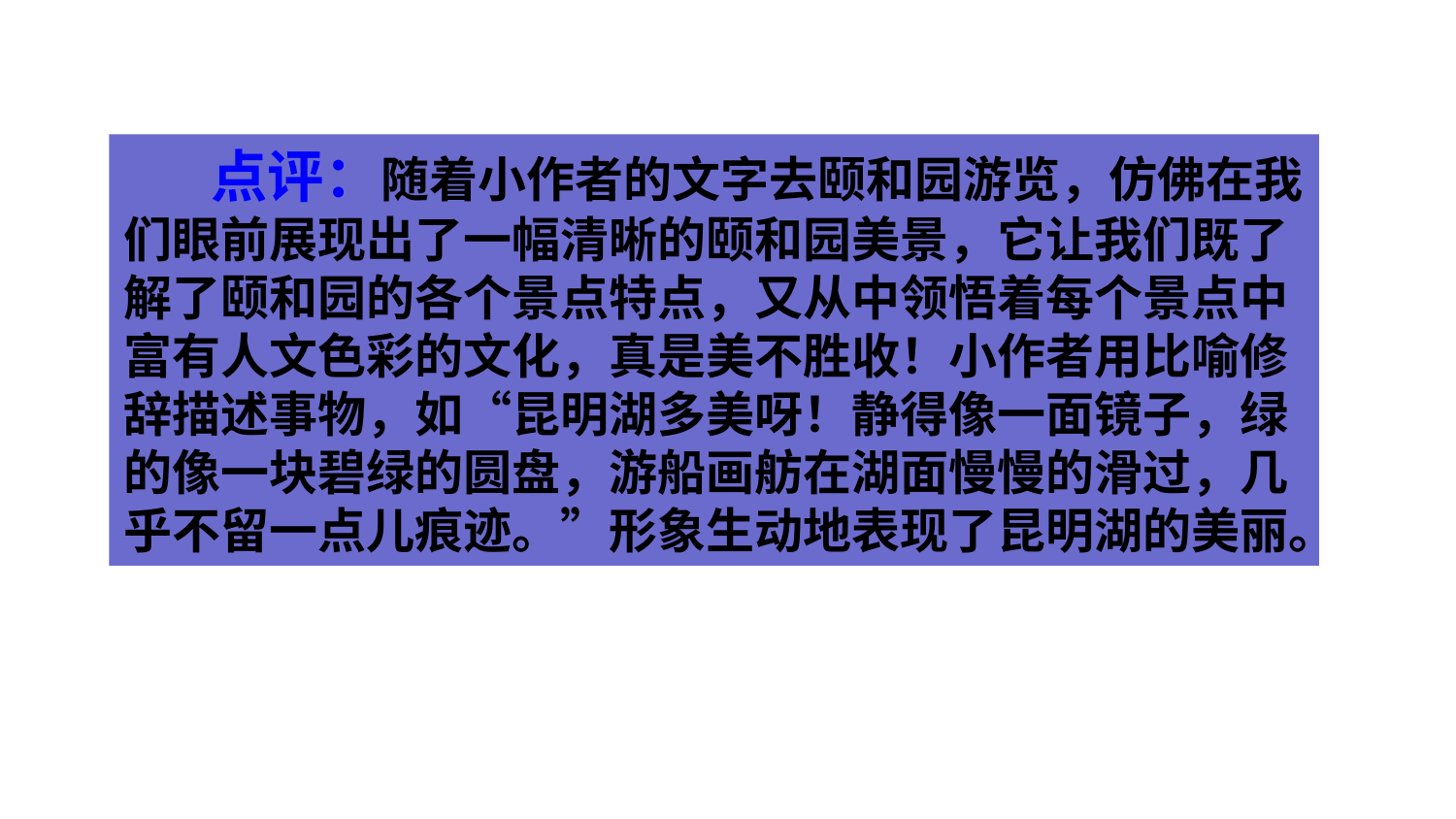

点评：随着小作者的文字去颐和园游览，仿佛在我们眼前展现出了一幅清晰的颐和园美景，它让我们既了解了颐和园的各个景点特点，又从中领悟着每个景点中富有人文色彩的文化，真是美不胜收！小作者用比喻修辞描述事物，如“昆明湖多美呀！静得像一面镜子，绿的像一块碧绿的圆盘，游船画舫在湖面慢慢的滑过，几乎不留一点儿痕迹。”形象生动地表现了昆明湖的美丽。